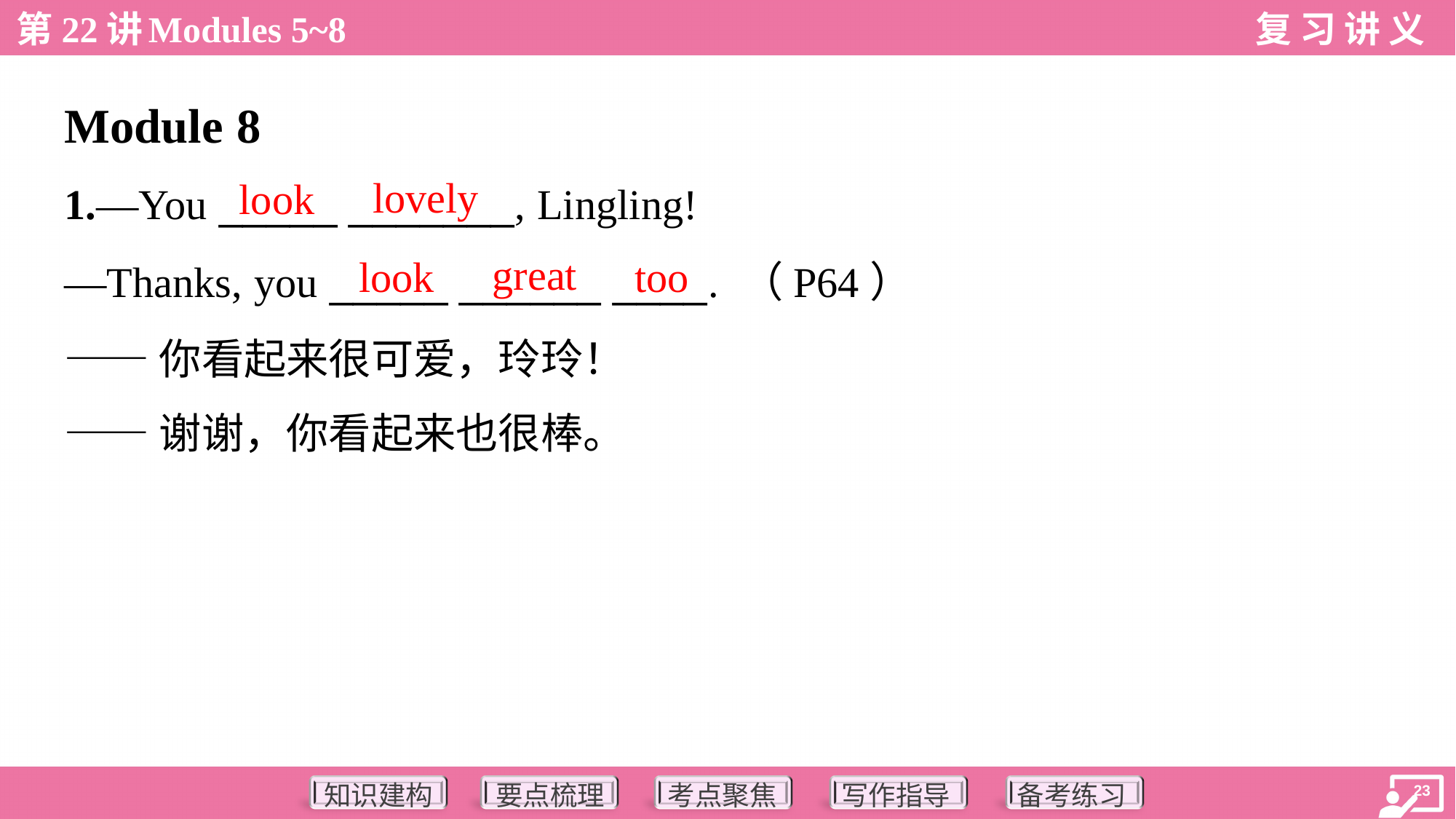

Module 8
lovely
look
1.—You _____ _______, Lingling!
—Thanks, you _____ ______ ____. （P64）
——你看起来很可爱，玲玲！
——谢谢，你看起来也很棒。
great
look
too